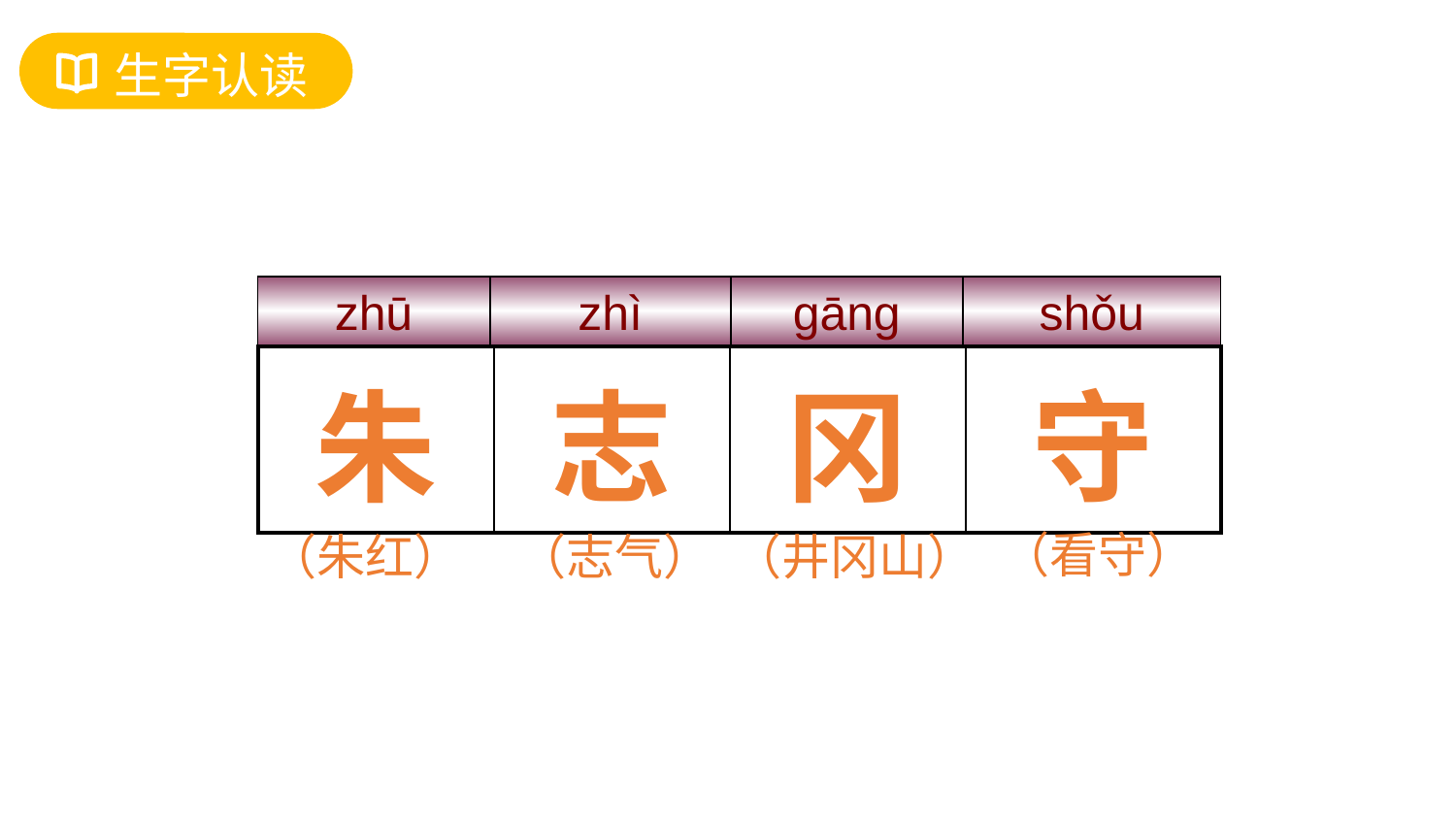

生字认读

https://www.ypppt.com/
zhū
zhì
gāng
shǒu
| 朱 | 志 | 冈 | 守 |
| --- | --- | --- | --- |
（看守）
（朱红）
（井冈山）
（志气）